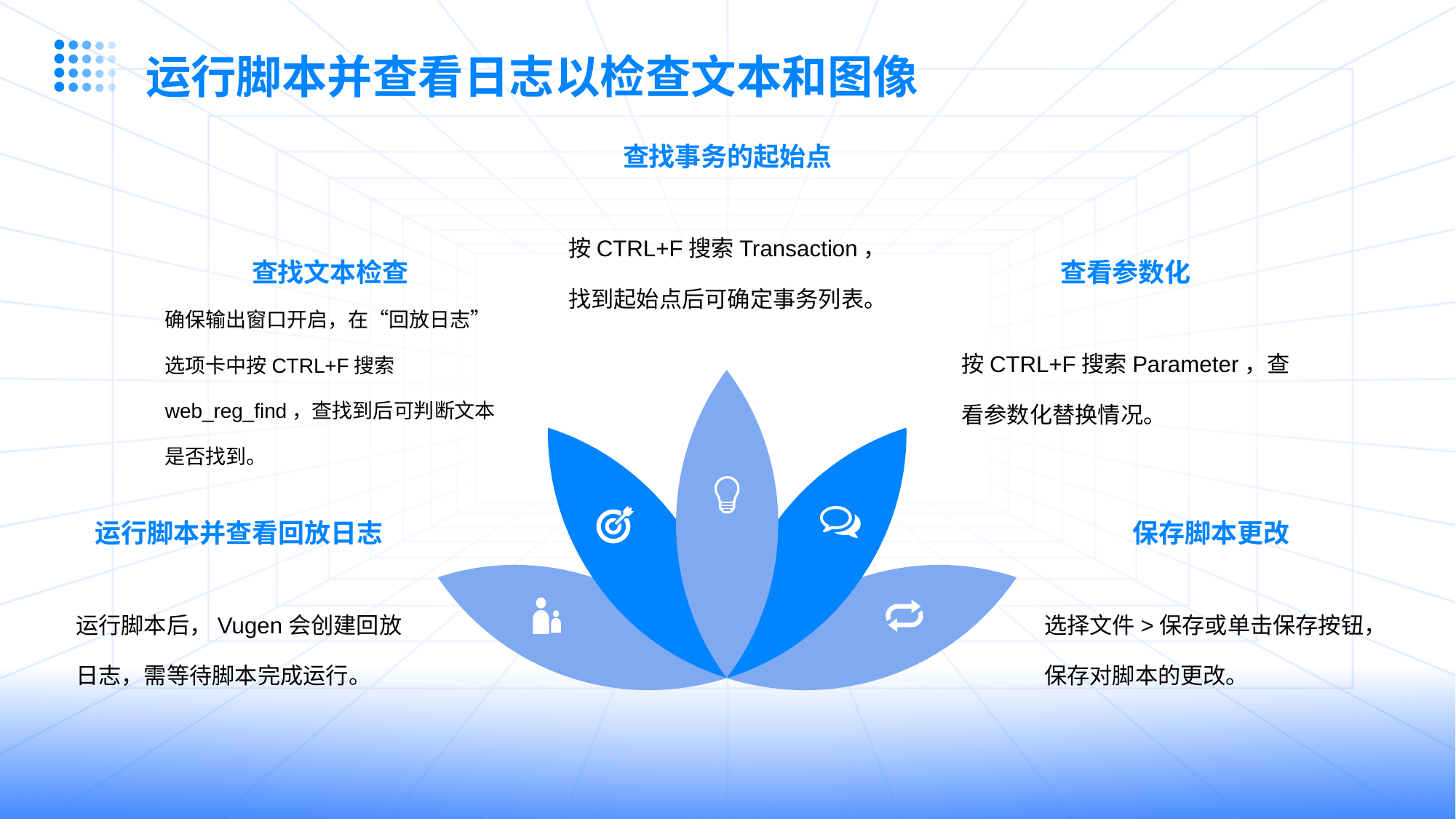

运行脚本并查看日志以检查文本和图像

查找事务的起始点
按CTRL+F搜索Transaction，找到起始点后可确定事务列表。
查找文本检查
查看参数化
确保输出窗口开启，在“回放日志”选项卡中按CTRL+F搜索web_reg_find，查找到后可判断文本是否找到。
按CTRL+F搜索Parameter，查看参数化替换情况。

运行脚本并查看回放日志
保存脚本更改

运行脚本后，Vugen会创建回放日志，需等待脚本完成运行。
选择文件>保存或单击保存按钮，保存对脚本的更改。